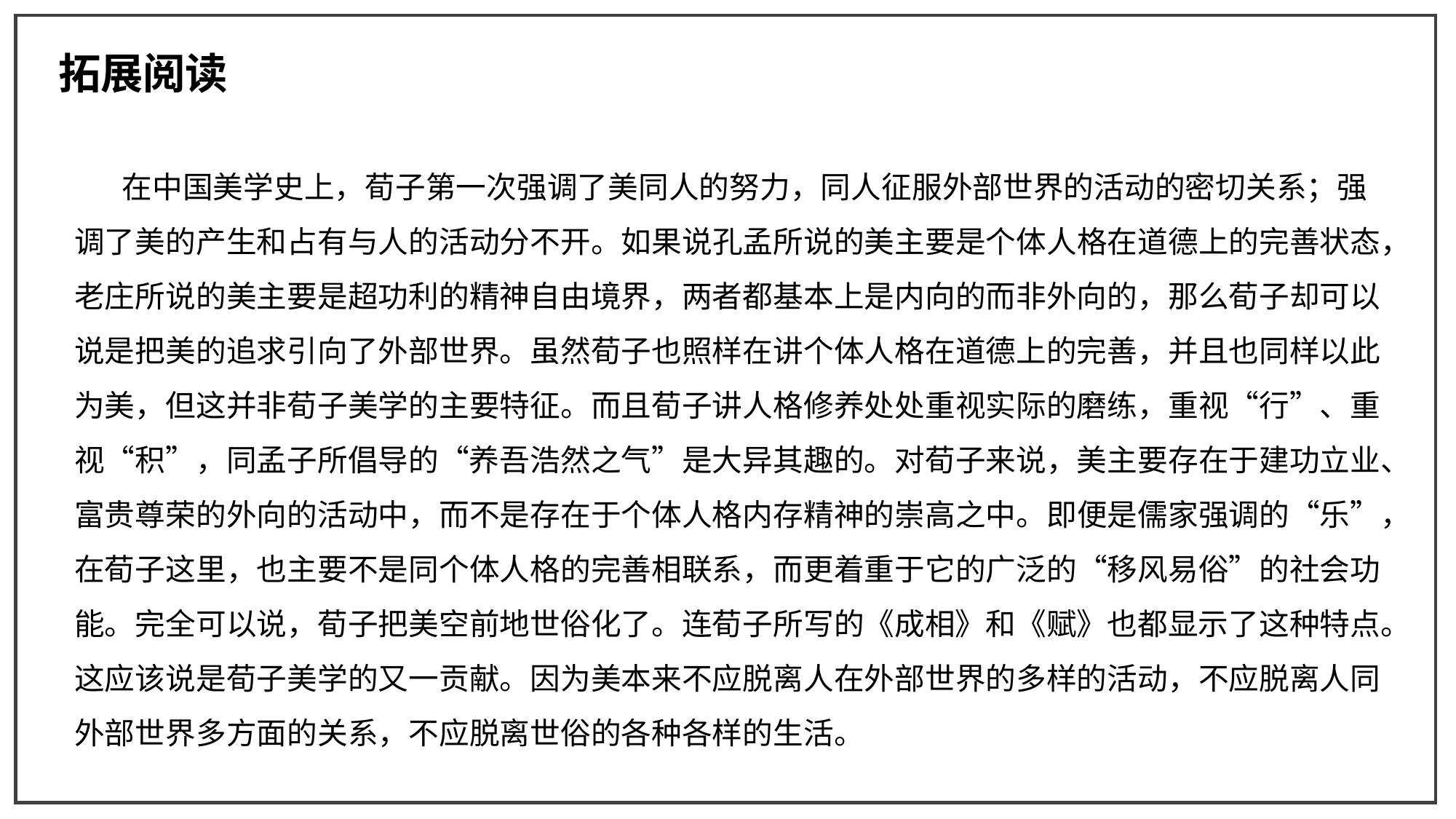

拓展阅读
      在中国美学史上，荀子第一次强调了美同人的努力，同人征服外部世界的活动的密切关系；强调了美的产生和占有与人的活动分不开。如果说孔孟所说的美主要是个体人格在道德上的完善状态，老庄所说的美主要是超功利的精神自由境界，两者都基本上是内向的而非外向的，那么荀子却可以说是把美的追求引向了外部世界。虽然荀子也照样在讲个体人格在道德上的完善，并且也同样以此为美，但这并非荀子美学的主要特征。而且荀子讲人格修养处处重视实际的磨练，重视“行”、重视“积”，同孟子所倡导的“养吾浩然之气”是大异其趣的。对荀子来说，美主要存在于建功立业、富贵尊荣的外向的活动中，而不是存在于个体人格内存精神的崇高之中。即便是儒家强调的“乐”，在荀子这里，也主要不是同个体人格的完善相联系，而更着重于它的广泛的“移风易俗”的社会功能。完全可以说，荀子把美空前地世俗化了。连荀子所写的《成相》和《赋》也都显示了这种特点。这应该说是荀子美学的又一贡献。因为美本来不应脱离人在外部世界的多样的活动，不应脱离人同外部世界多方面的关系，不应脱离世俗的各种各样的生活。